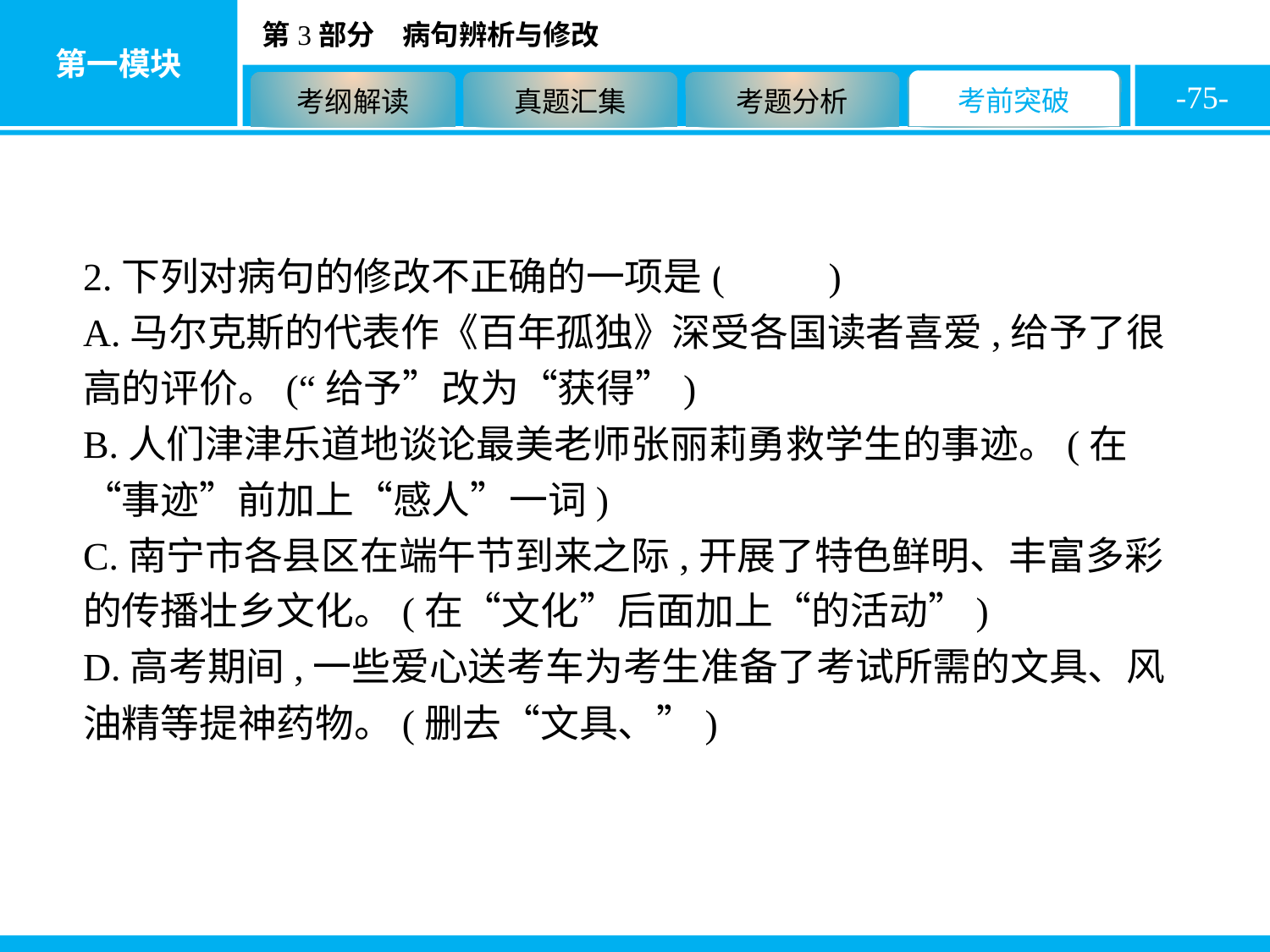

-75-
2.下列对病句的修改不正确的一项是(    B    )
A.马尔克斯的代表作《百年孤独》深受各国读者喜爱,给予了很高的评价。(“给予”改为“获得”)
B.人们津津乐道地谈论最美老师张丽莉勇救学生的事迹。(在“事迹”前加上“感人”一词)
C.南宁市各县区在端午节到来之际,开展了特色鲜明、丰富多彩的传播壮乡文化。(在“文化”后面加上“的活动”)
D.高考期间,一些爱心送考车为考生准备了考试所需的文具、风油精等提神药物。(删去“文具、”)